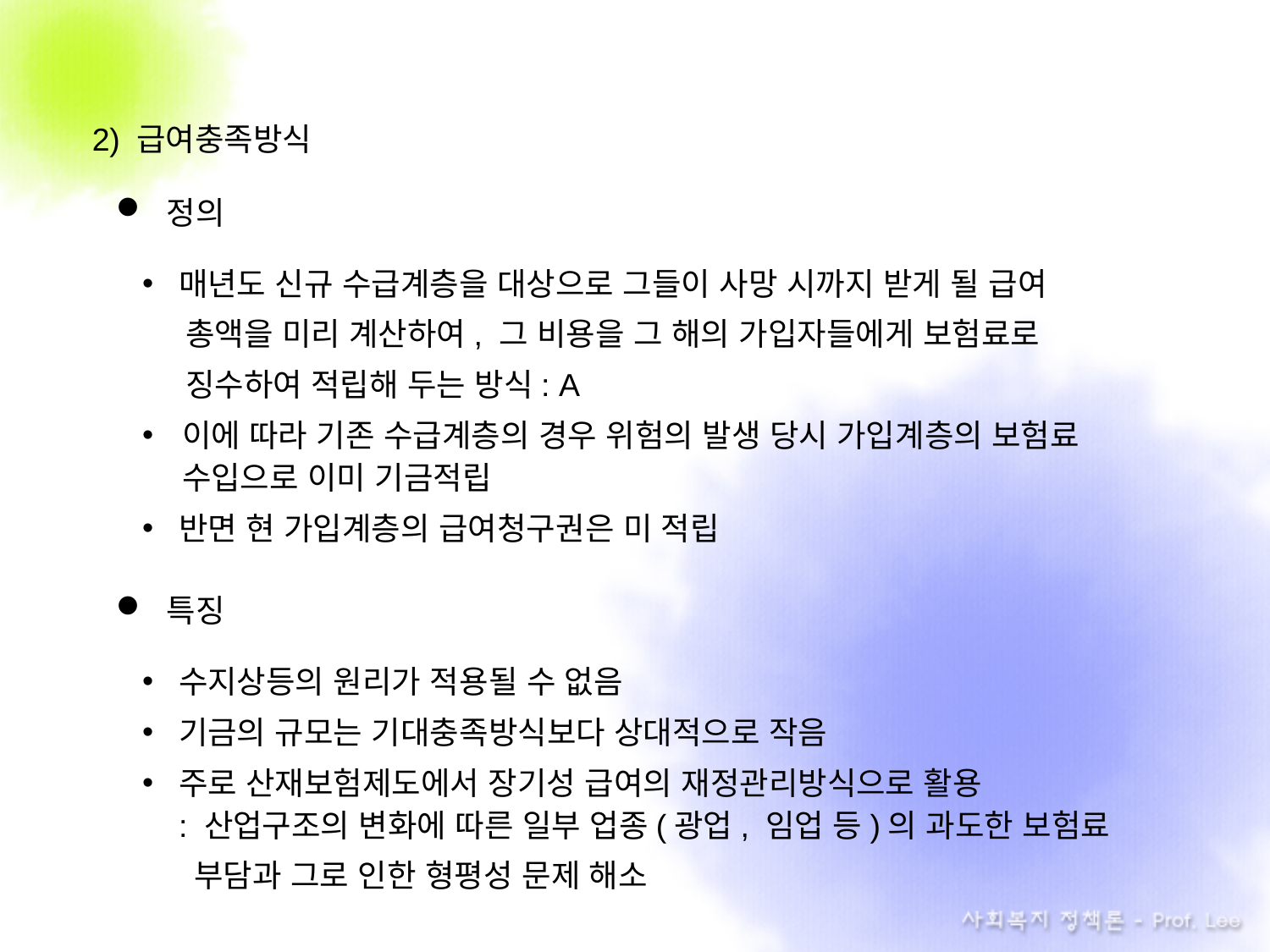

2) 급여충족방식

정의

매년도 신규 수급계층을 대상으로 그들이 사망 시까지 받게 될 급여
  . 총액을 미리 계산하여, 그 비용을 그 해의 가입자들에게 보험료로
  . 징수하여 적립해 두는 방식: A
이에 따라 기존 수급계층의 경우 위험의 발생 당시 가입계층의 보험료 수입으로 이미 기금적립
반면 현 가입계층의 급여청구권은 미 적립

특징

수지상등의 원리가 적용될 수 없음
기금의 규모는 기대충족방식보다 상대적으로 작음
주로 산재보험제도에서 장기성 급여의 재정관리방식으로 활용
: 산업구조의 변화에 따른 일부 업종(광업, 임업 등)의 과도한 보험료
     부담과 그로 인한 형평성 문제 해소